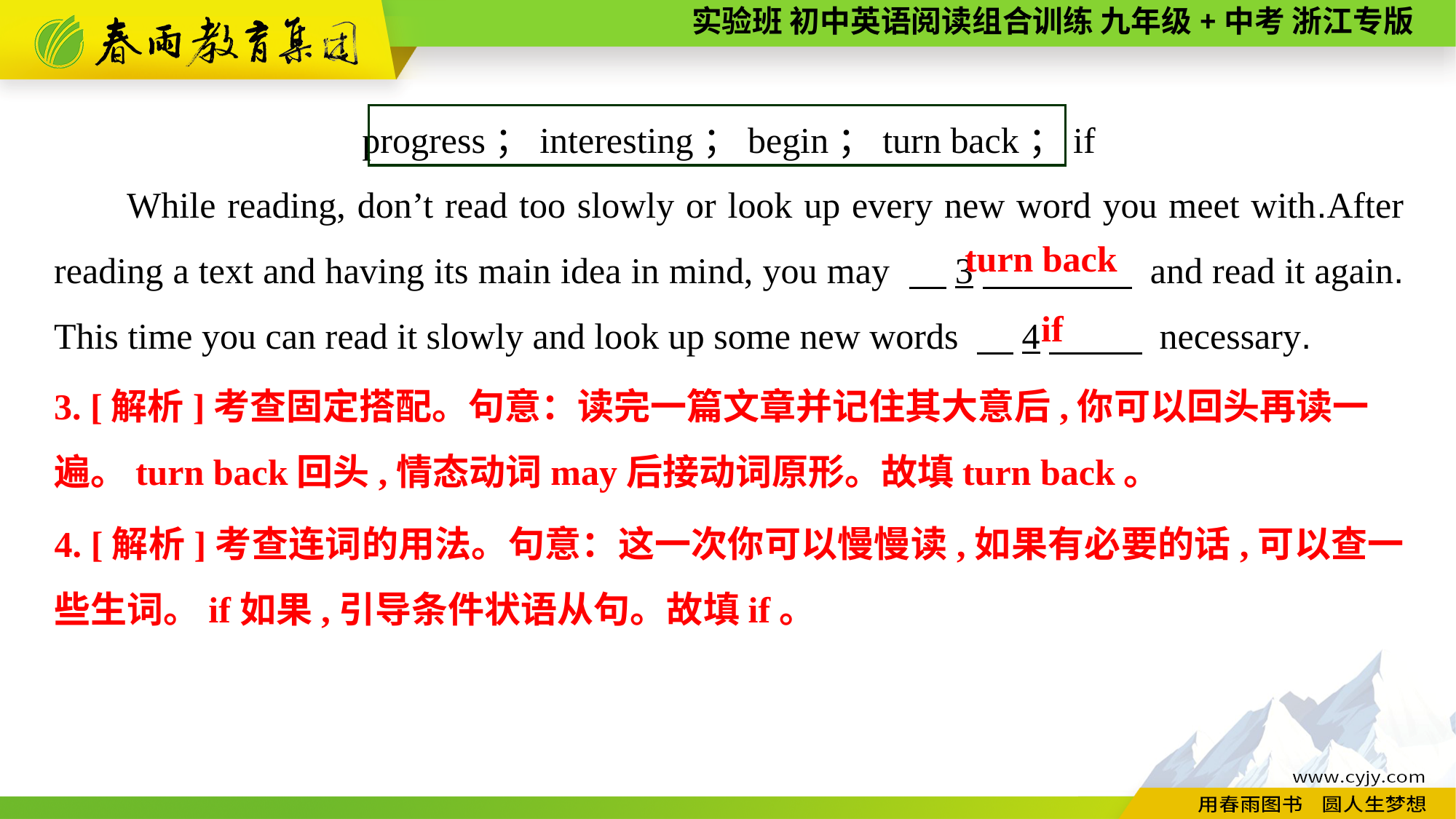

progress；interesting；begin；turn back；if
While reading, don’t read too slowly or look up every new word you meet with.After reading a text and having its main idea in mind, you may 　3　              and read it again. This time you can read it slowly and look up some new words 　4　        necessary.

turn back
if
3. [解析]考查固定搭配。句意：读完一篇文章并记住其大意后,你可以回头再读一
遍。turn back回头,情态动词may后接动词原形。故填turn back。
4. [解析]考查连词的用法。句意：这一次你可以慢慢读,如果有必要的话,可以查一些生词。if如果,引导条件状语从句。故填if。